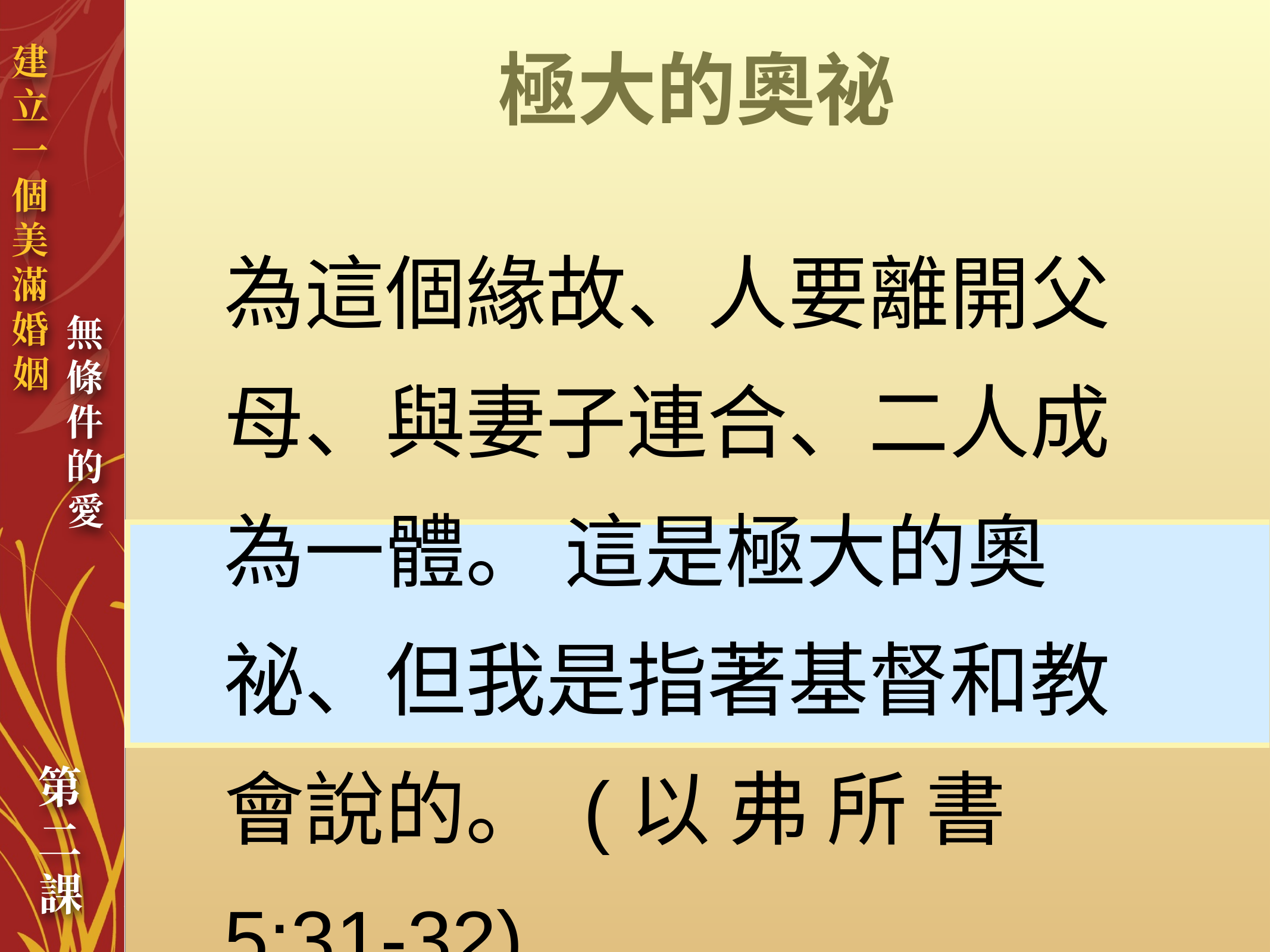

極大的奧祕
為這個緣故、人要離開父母、與妻子連合、二人成為一體。 這是極大的奧祕、但我是指著基督和教會說的。 (以 弗 所 書 5:31-32)